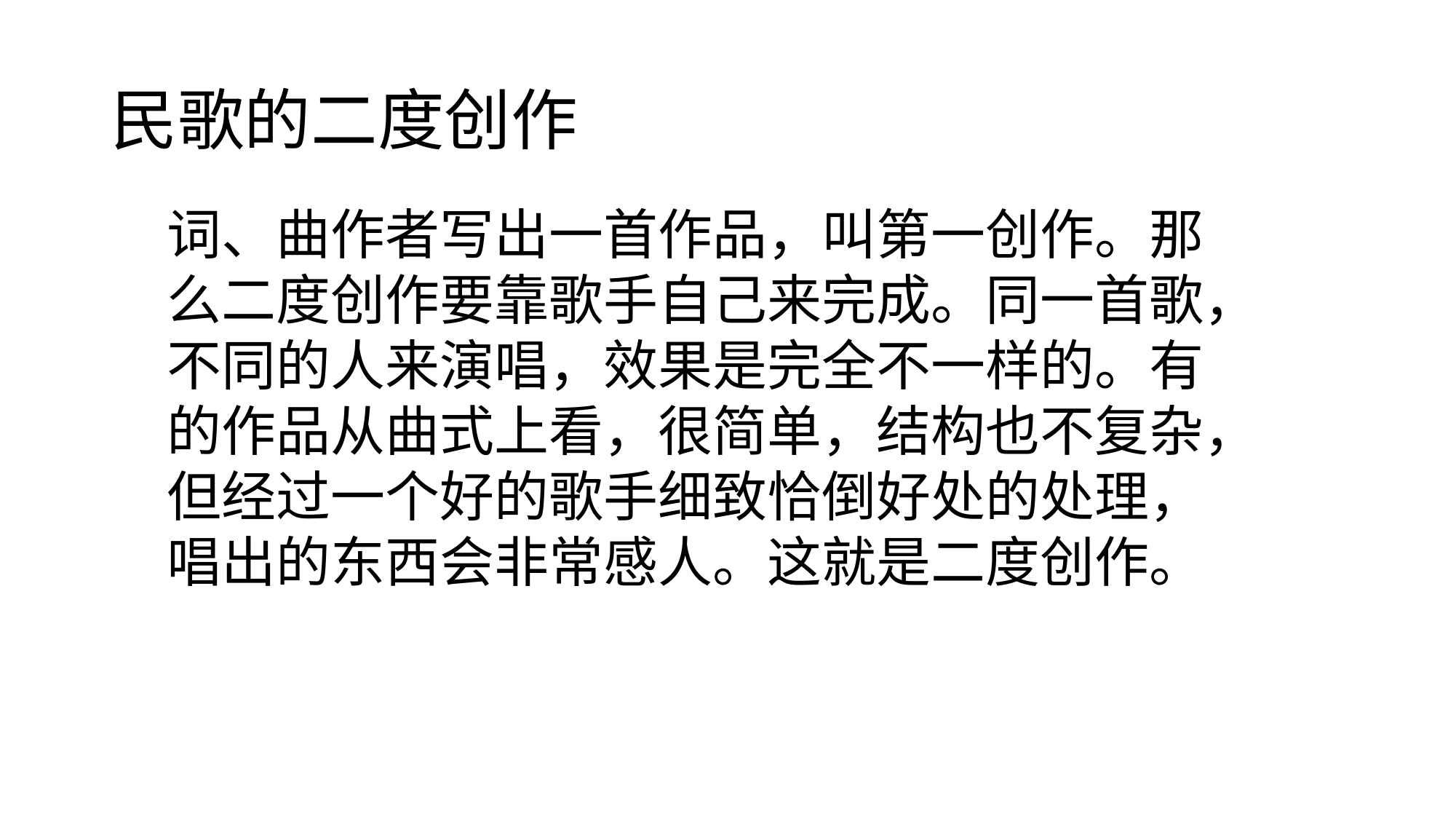

# 民歌的二度创作
词、曲作者写出一首作品，叫第一创作。那么二度创作要靠歌手自己来完成。同一首歌，不同的人来演唱，效果是完全不一样的。有的作品从曲式上看，很简单，结构也不复杂，但经过一个好的歌手细致恰倒好处的处理，唱出的东西会非常感人。这就是二度创作。